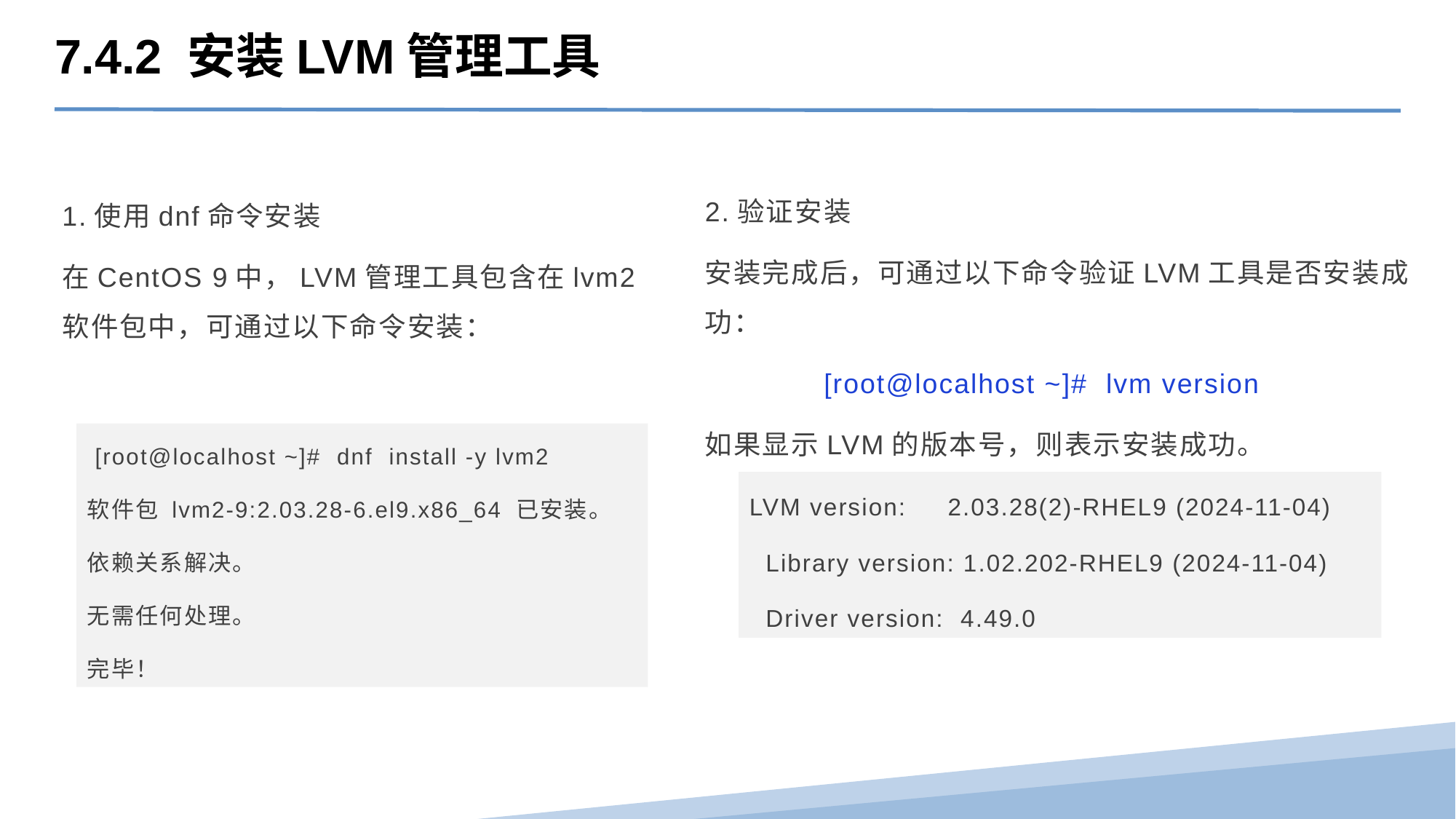

7.4.2 安装LVM管理工具
1.使用dnf命令安装
在CentOS 9中，LVM管理工具包含在lvm2软件包中，可通过以下命令安装：
2.验证安装
安装完成后，可通过以下命令验证LVM工具是否安装成功：
             [root@localhost ~]#  lvm version
如果显示LVM的版本号，则表示安装成功。
 [root@localhost ~]#  dnf  install -y lvm2
软件包 lvm2-9:2.03.28-6.el9.x86_64 已安装。
依赖关系解决。
无需任何处理。
完毕！
LVM version:     2.03.28(2)-RHEL9 (2024-11-04)
  Library version: 1.02.202-RHEL9 (2024-11-04)
  Driver version:  4.49.0